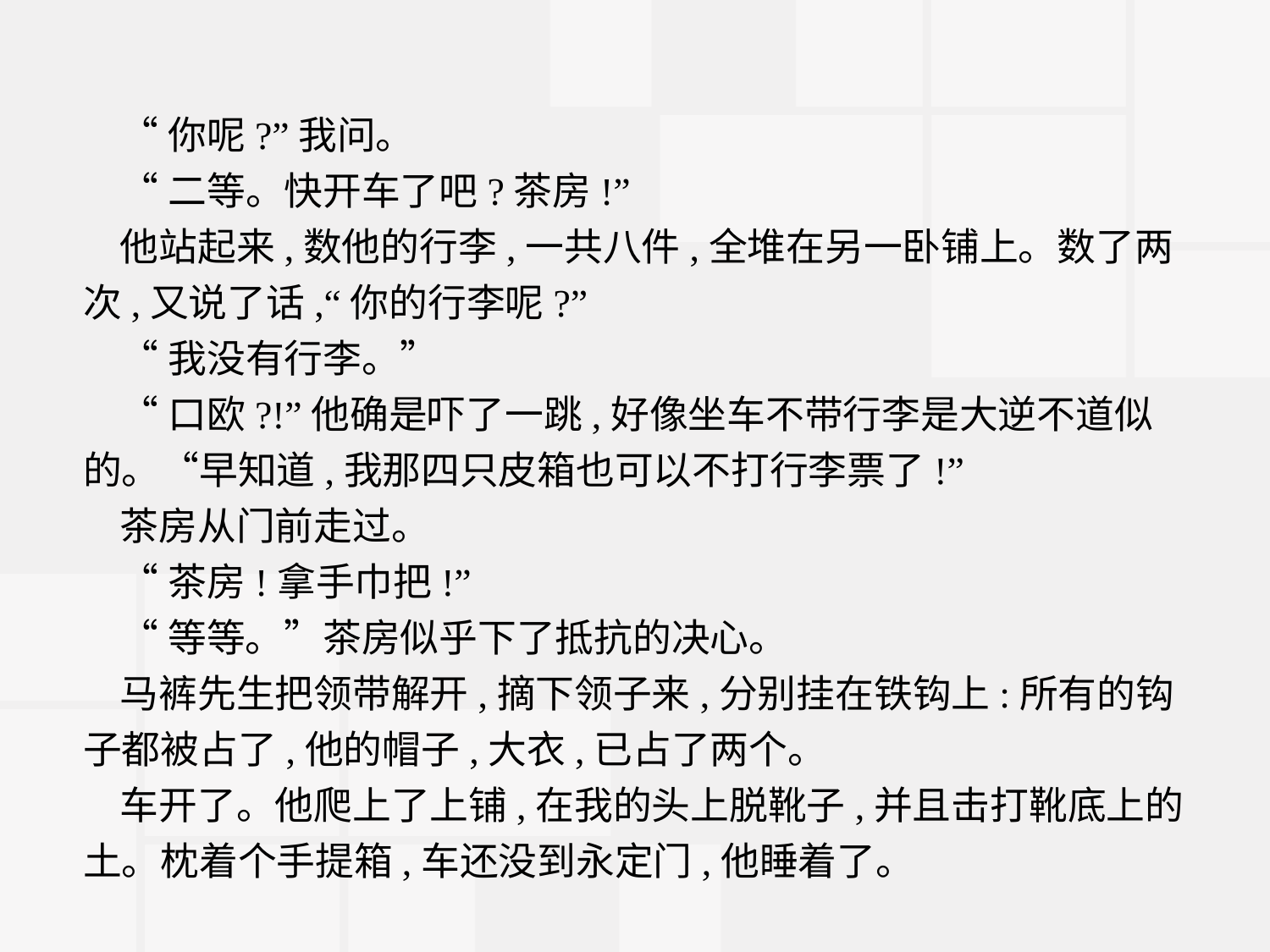

“你呢?”我问。
“二等。快开车了吧?茶房!”
他站起来,数他的行李,一共八件,全堆在另一卧铺上。数了两次,又说了话,“你的行李呢?”
“我没有行李。”
“口欧?!”他确是吓了一跳,好像坐车不带行李是大逆不道似的。“早知道,我那四只皮箱也可以不打行李票了!”
茶房从门前走过。
“茶房!拿手巾把!”
“等等。”茶房似乎下了抵抗的决心。
马裤先生把领带解开,摘下领子来,分别挂在铁钩上:所有的钩子都被占了,他的帽子,大衣,已占了两个。
车开了。他爬上了上铺,在我的头上脱靴子,并且击打靴底上的土。枕着个手提箱,车还没到永定门,他睡着了。